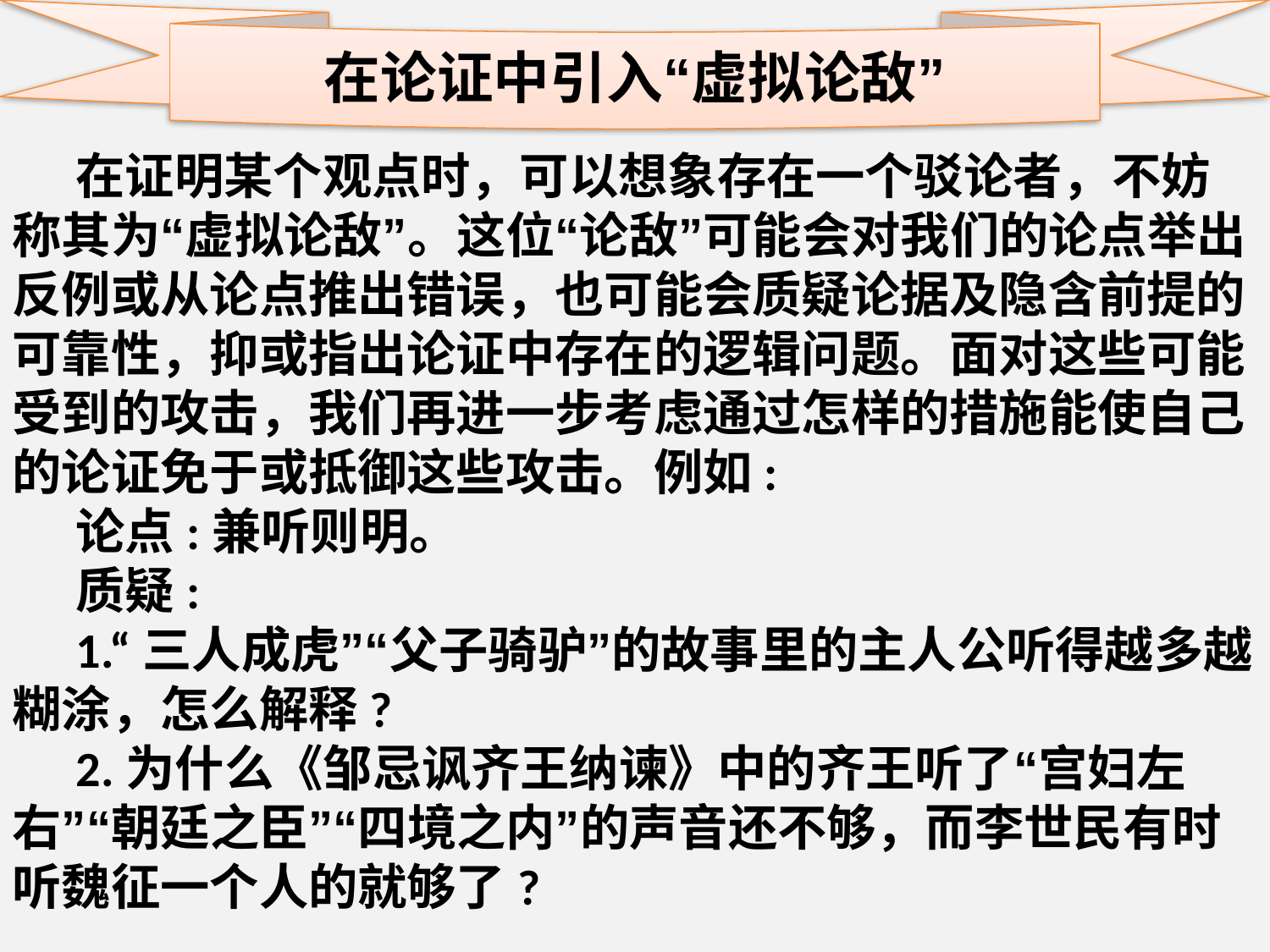

在论证中引入“虚拟论敌”
在证明某个观点时，可以想象存在一个驳论者，不妨称其为“虚拟论敌”。这位“论敌”可能会对我们的论点举出反例或从论点推出错误，也可能会质疑论据及隐含前提的可靠性，抑或指出论证中存在的逻辑问题。面对这些可能受到的攻击，我们再进一步考虑通过怎样的措施能使自己的论证免于或抵御这些攻击。例如:
论点:兼听则明。
质疑:
1.“三人成虎”“父子骑驴”的故事里的主人公听得越多越糊涂，怎么解释?
2.为什么《邹忌讽齐王纳谏》中的齐王听了“宫妇左右”“朝廷之臣”“四境之内”的声音还不够，而李世民有时听魏征一个人的就够了?